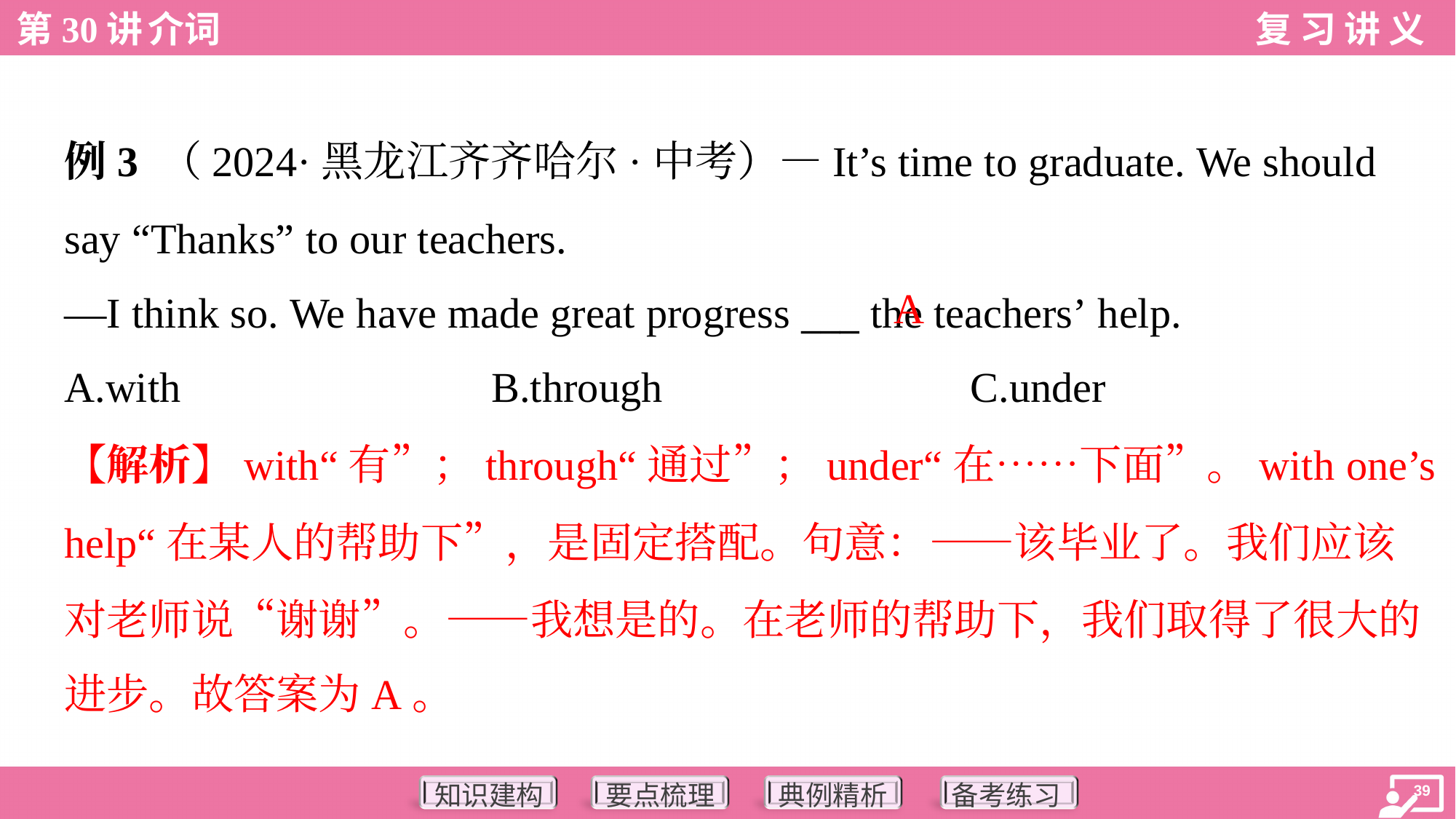

例3 （2024·黑龙江齐齐哈尔·中考）—It’s time to graduate. We should
say “Thanks” to our teachers.
—I think so. We have made great progress ___ the teachers’ help.
A
A.with	B.through	C.under
【解析】with“有”；through“通过”；under“在……下面”。with one’s
help“在某人的帮助下”，是固定搭配。句意：——该毕业了。我们应该
对老师说“谢谢”。——我想是的。在老师的帮助下，我们取得了很大的
进步。故答案为A。